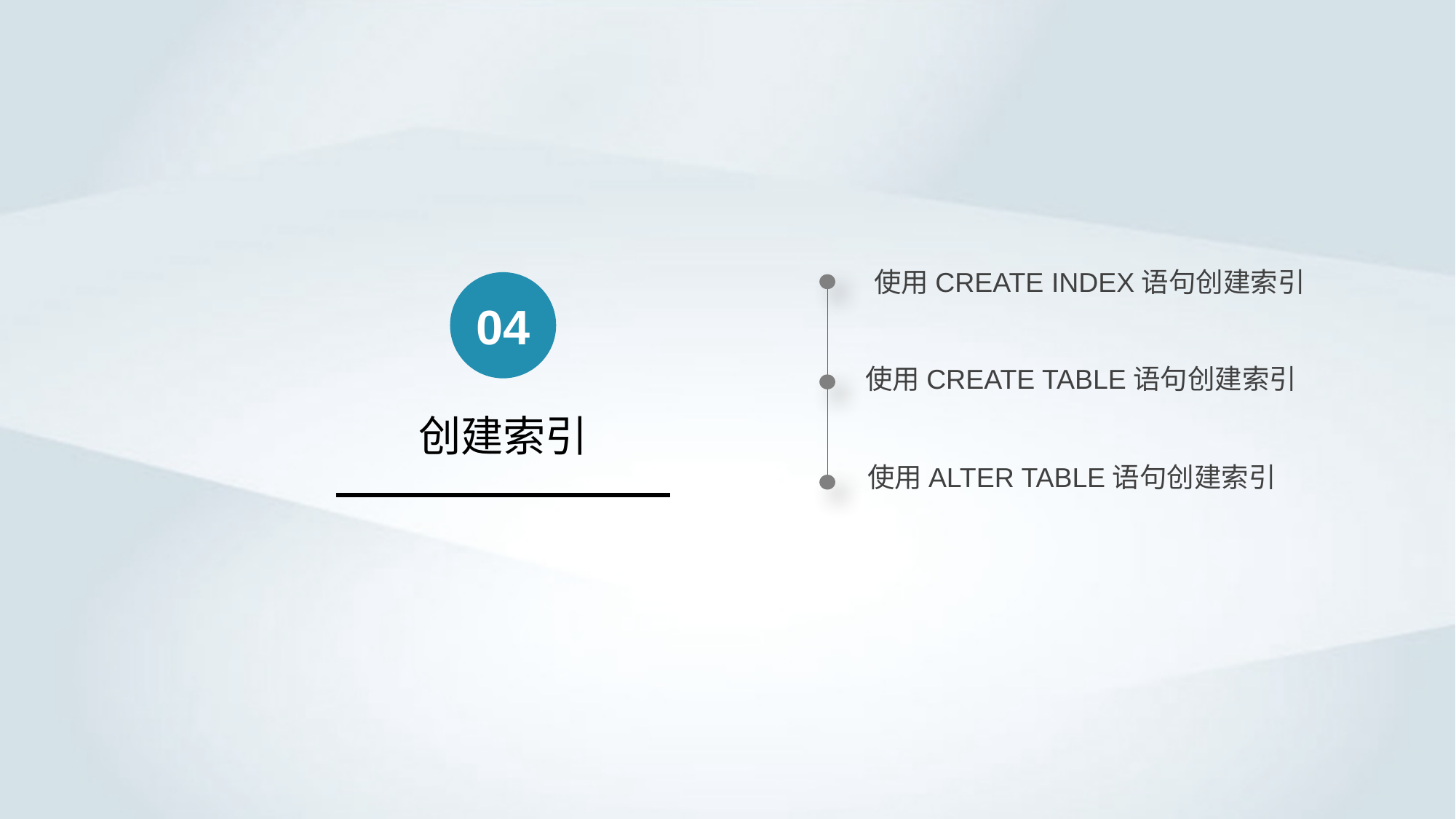

使用CREATE INDEX语句创建索引

04
使用CREATE TABLE语句创建索引

创建索引
使用ALTER TABLE语句创建索引